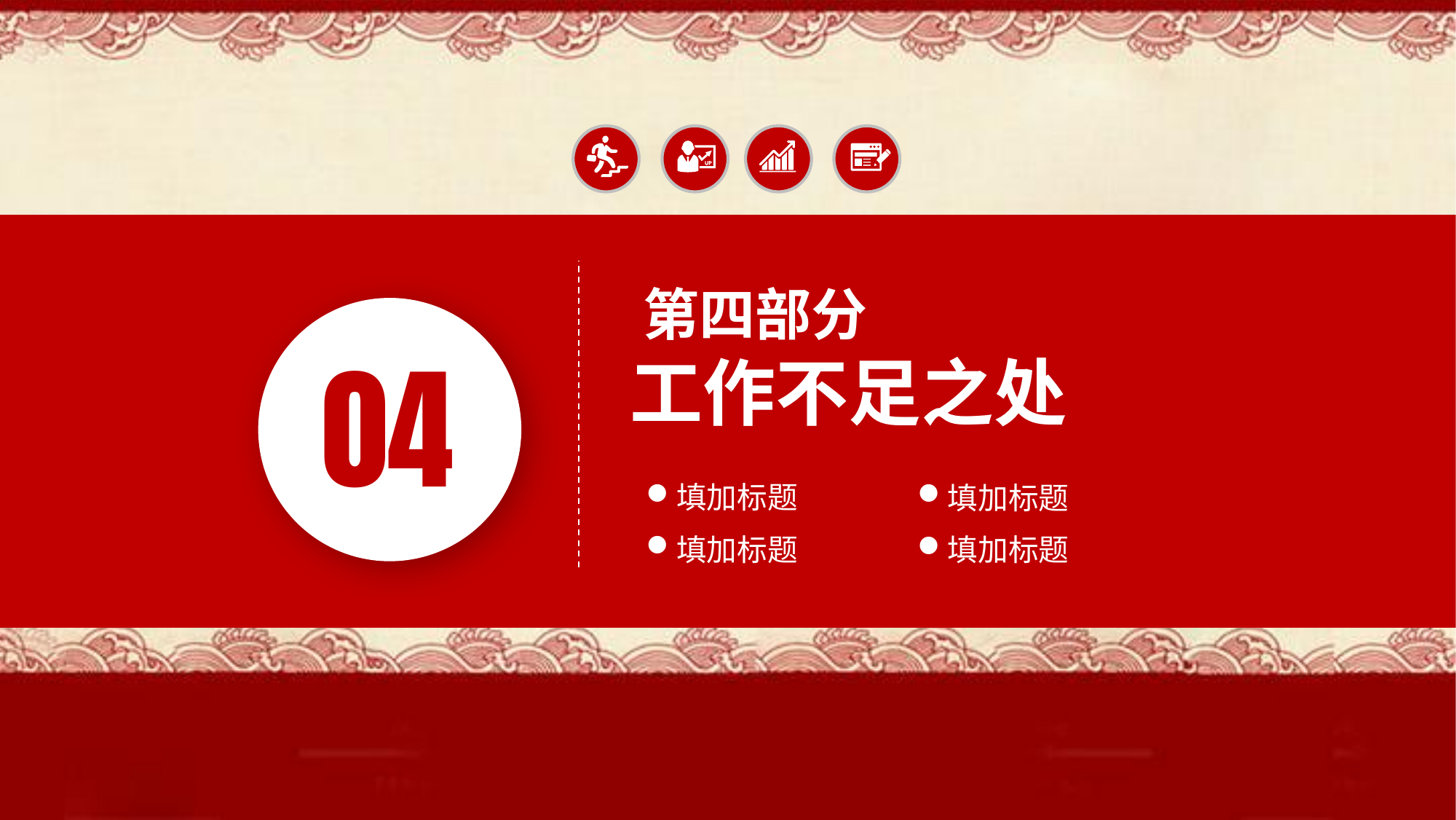

第四部分
工作不足之处

04
填加标题
填加标题
填加标题
填加标题